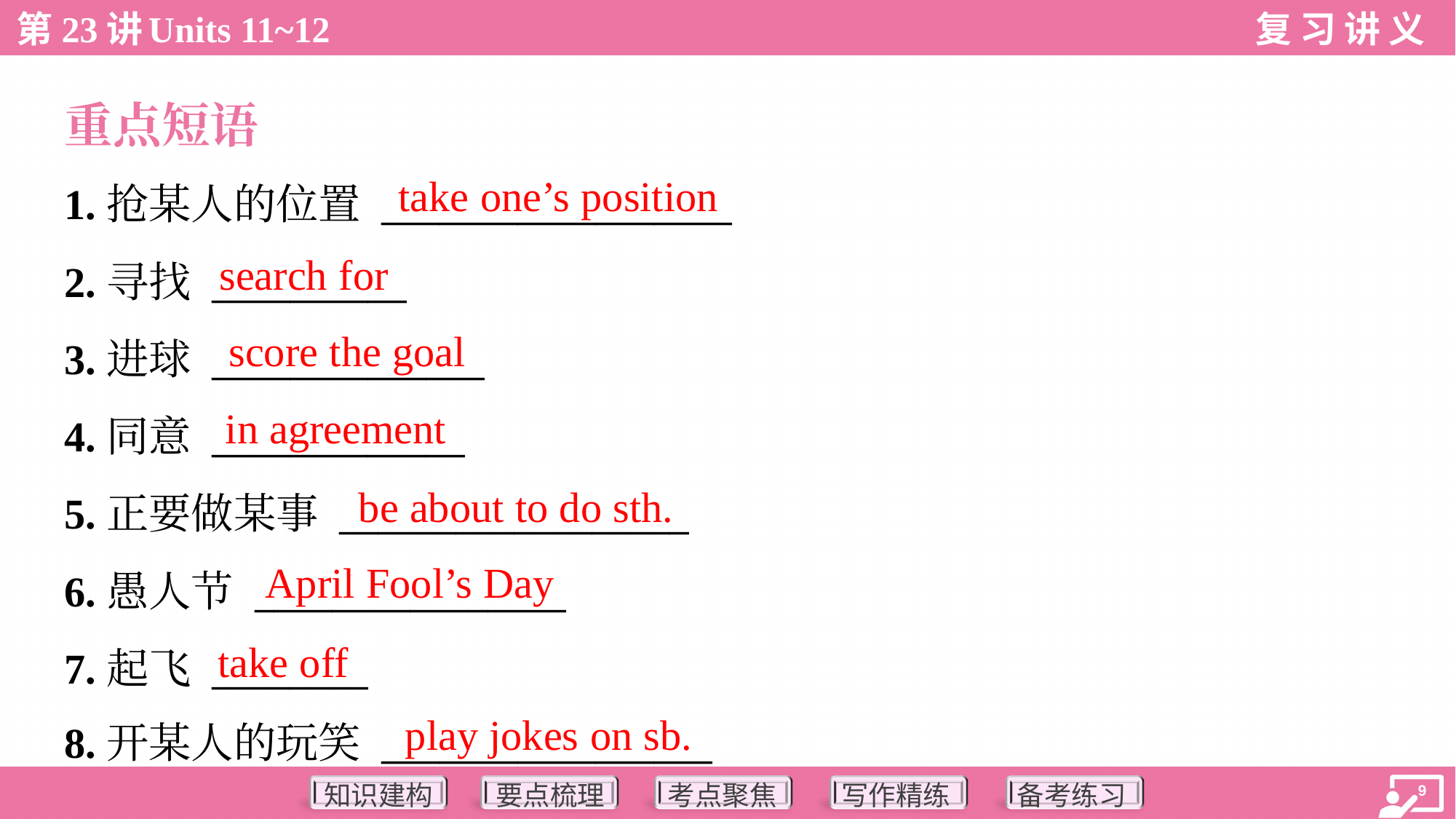

重点短语
take one’s position
1.抢某人的位置 __________________
2.寻找 __________
3.进球 ______________
4.同意 _____________
5.正要做某事 __________________
6.愚人节 ________________
7.起飞 ________
8.开某人的玩笑 _________________
search for
score the goal
in agreement
be about to do sth.
April Fool’s Day
take off
play jokes on sb.